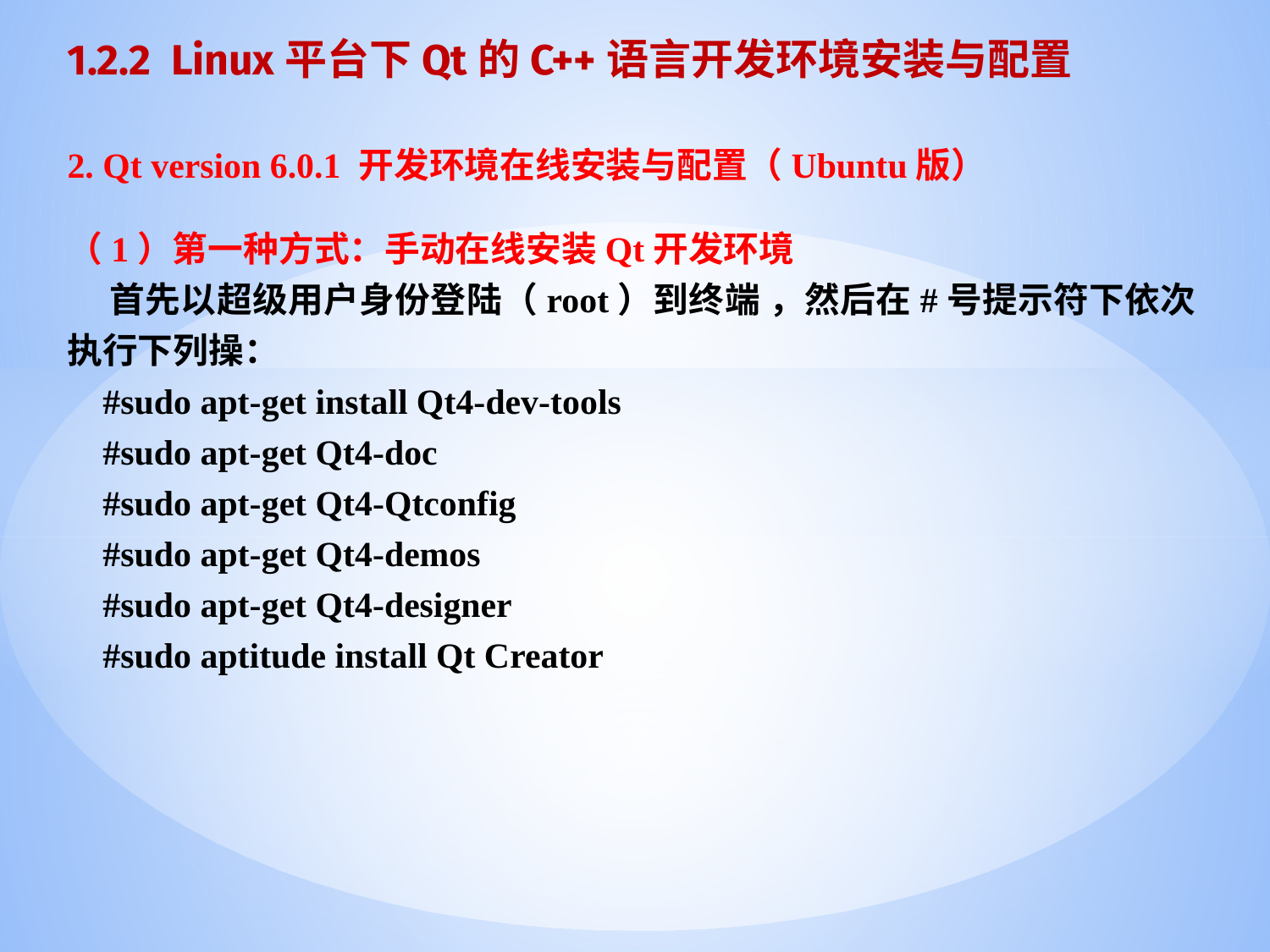

1.2.2  Linux平台下Qt的C++语言开发环境安装与配置
2. Qt version 6.0.1 开发环境在线安装与配置（Ubuntu版）

（1）第一种方式：手动在线安装Qt开发环境
    首先以超级用户身份登陆（root）到终端 ，然后在#号提示符下依次执行下列操：
    #sudo apt-get install Qt4-dev-tools
    #sudo apt-get Qt4-doc
    #sudo apt-get Qt4-Qtconfig
    #sudo apt-get Qt4-demos
    #sudo apt-get Qt4-designer
    #sudo aptitude install Qt Creator